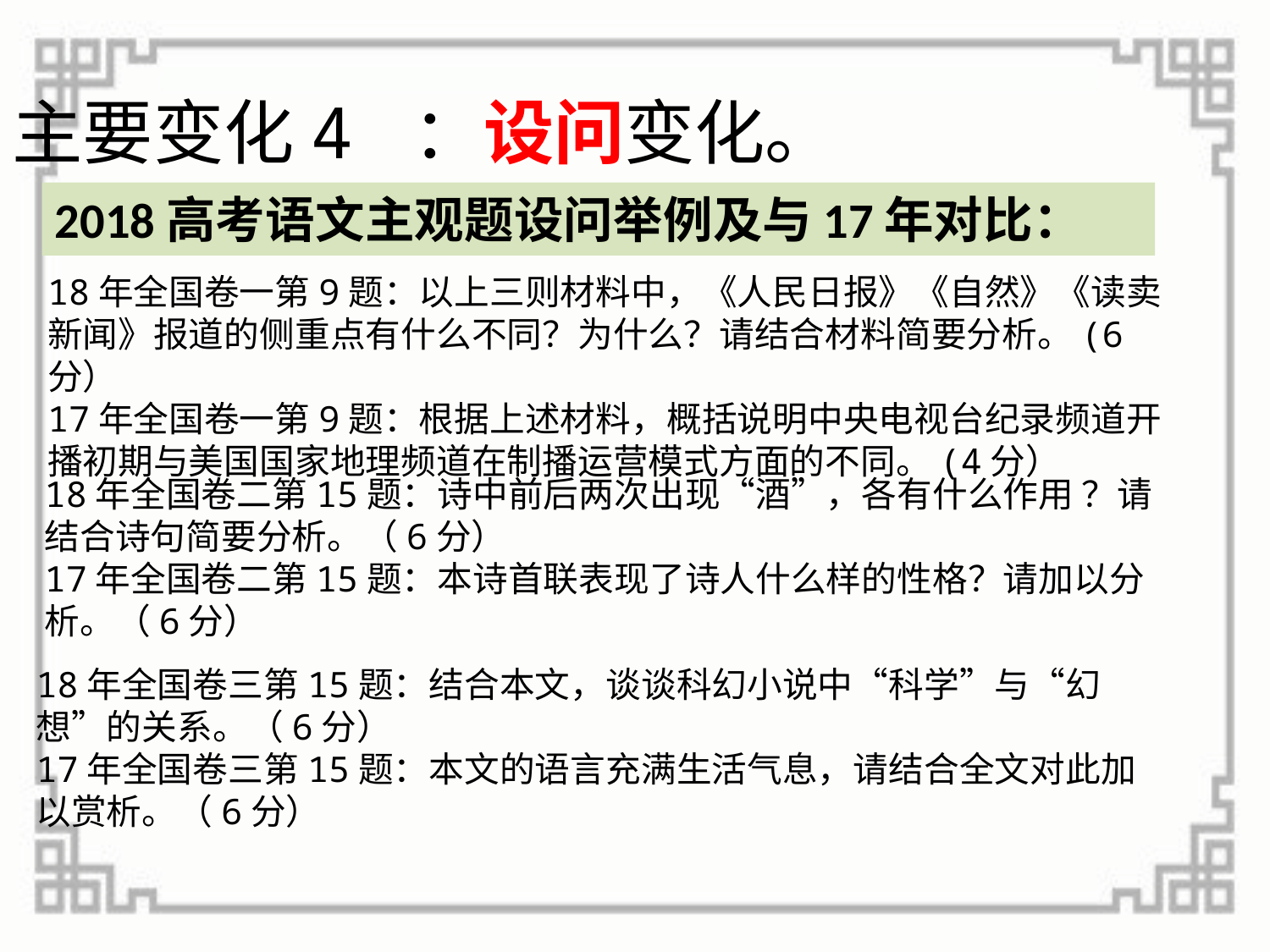

主要变化4 ：设问变化。
2018高考语文主观题设问举例及与17年对比：

18年全国卷一第9题：以上三则材料中，《人民日报》《自然》《读卖新闻》报道的侧重点有什么不同？为什么？请结合材料简要分析。(6分）
17年全国卷一第9题：根据上述材料，概括说明中央电视台纪录频道开播初期与美国国家地理频道在制播运营模式方面的不同。(4分）
18年全国卷二第15题：诗中前后两次出现“酒”，各有什么作用 ？请结合诗句简要分析。（6分）
17年全国卷二第15题：本诗首联表现了诗人什么样的性格？请加以分析。（6分）

18年全国卷三第15题：结合本文，谈谈科幻小说中“科学”与“幻想”的关系。（6分）
17年全国卷三第15题：本文的语言充满生活气息，请结合全文对此加以赏析。（6分）